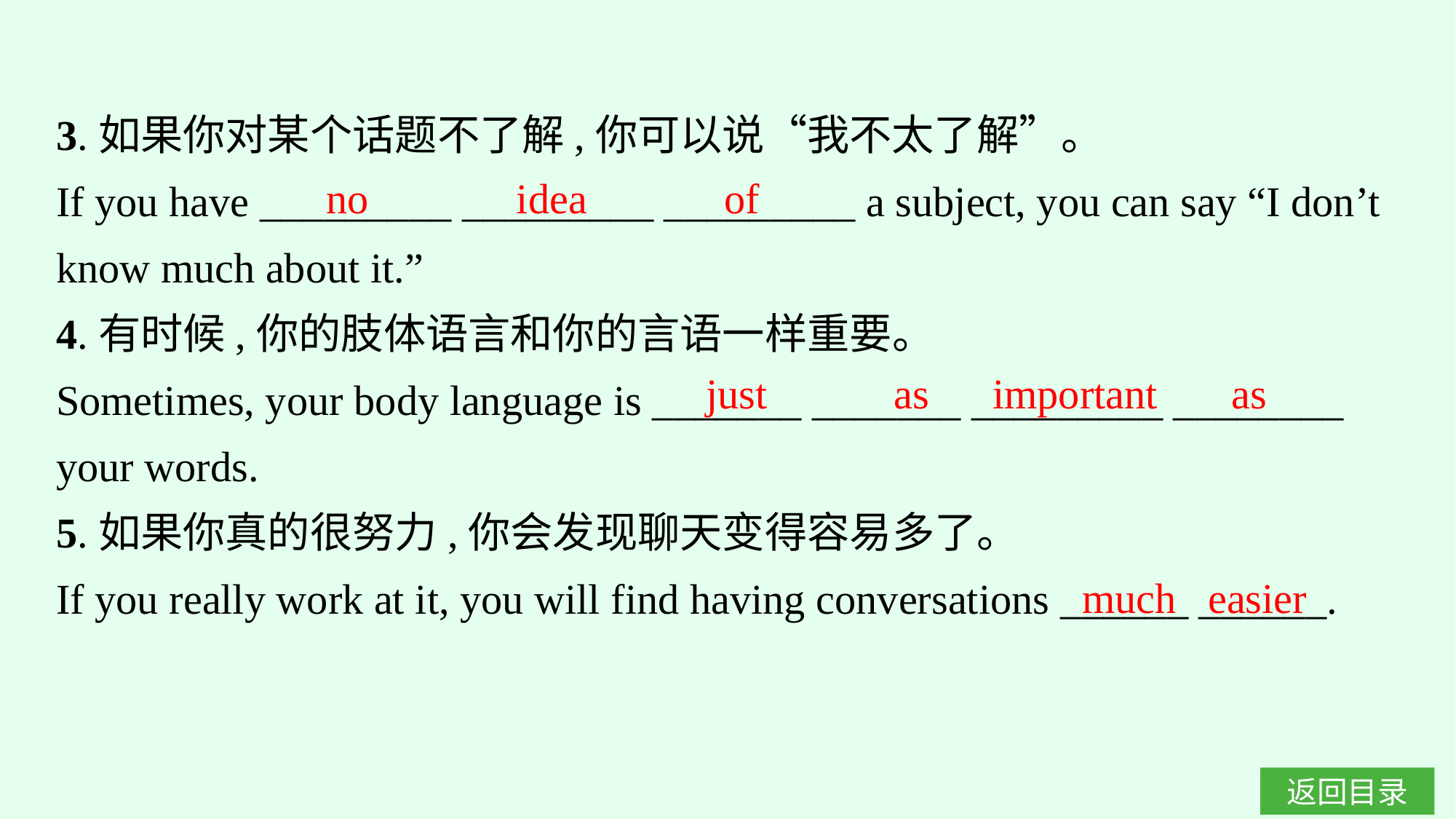

3.如果你对某个话题不了解,你可以说“我不太了解”。
If you have _________ _________ _________ a subject, you can say “I don’t know much about it.”
4.有时候,你的肢体语言和你的言语一样重要。
Sometimes, your body language is _______ _______ _________ ________ your words.
5.如果你真的很努力,你会发现聊天变得容易多了。
If you really work at it, you will find having conversations ______ ______.
no              idea             of
just            as      important       as
much   easier